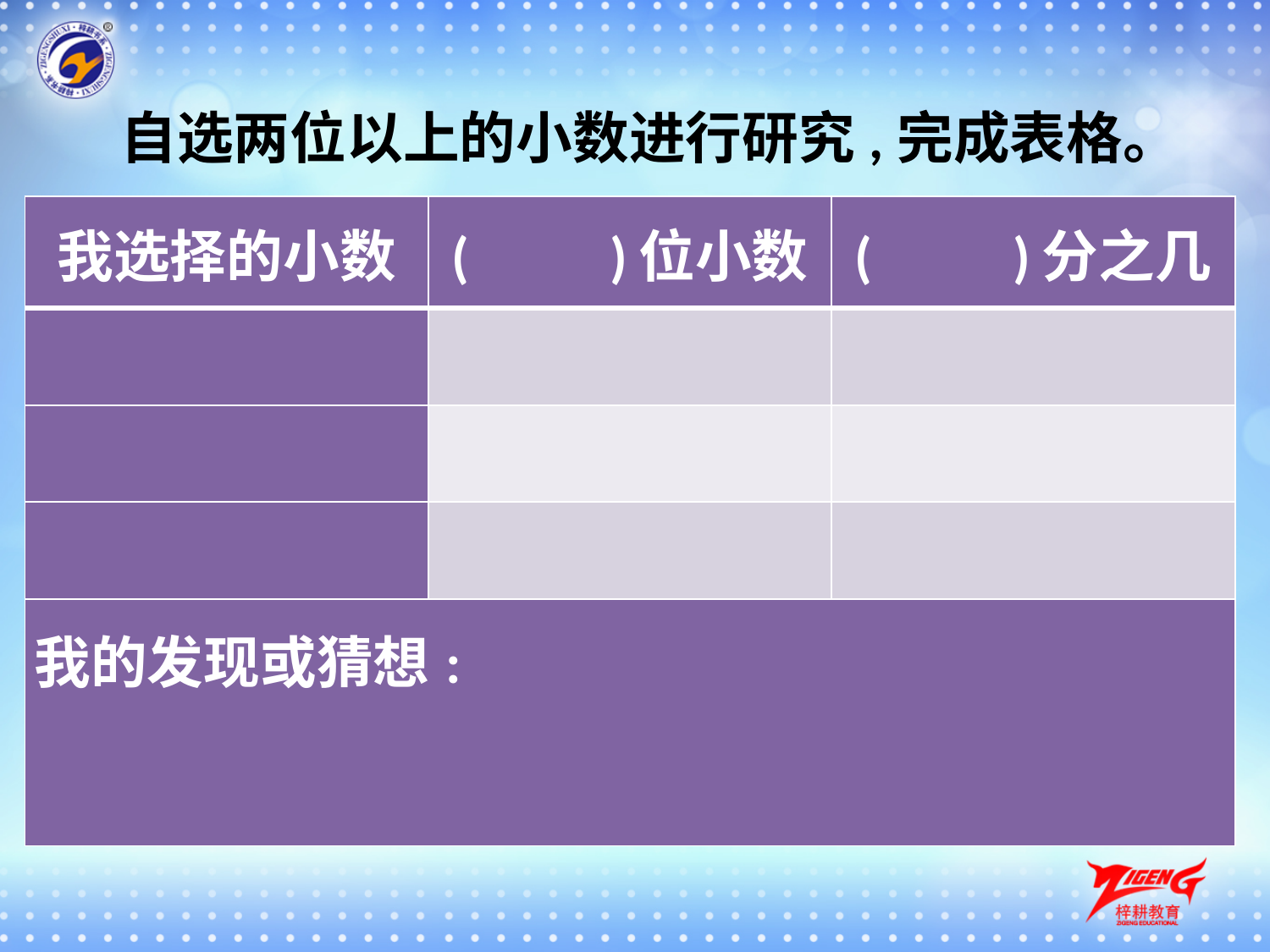

自选两位以上的小数进行研究,完成表格。
| 我选择的小数 | (　　)位小数 | (　　)分之几 |
| --- | --- | --- |
|  |  |  |
|  |  |  |
|  |  |  |
| 我的发现或猜想: |  |  |